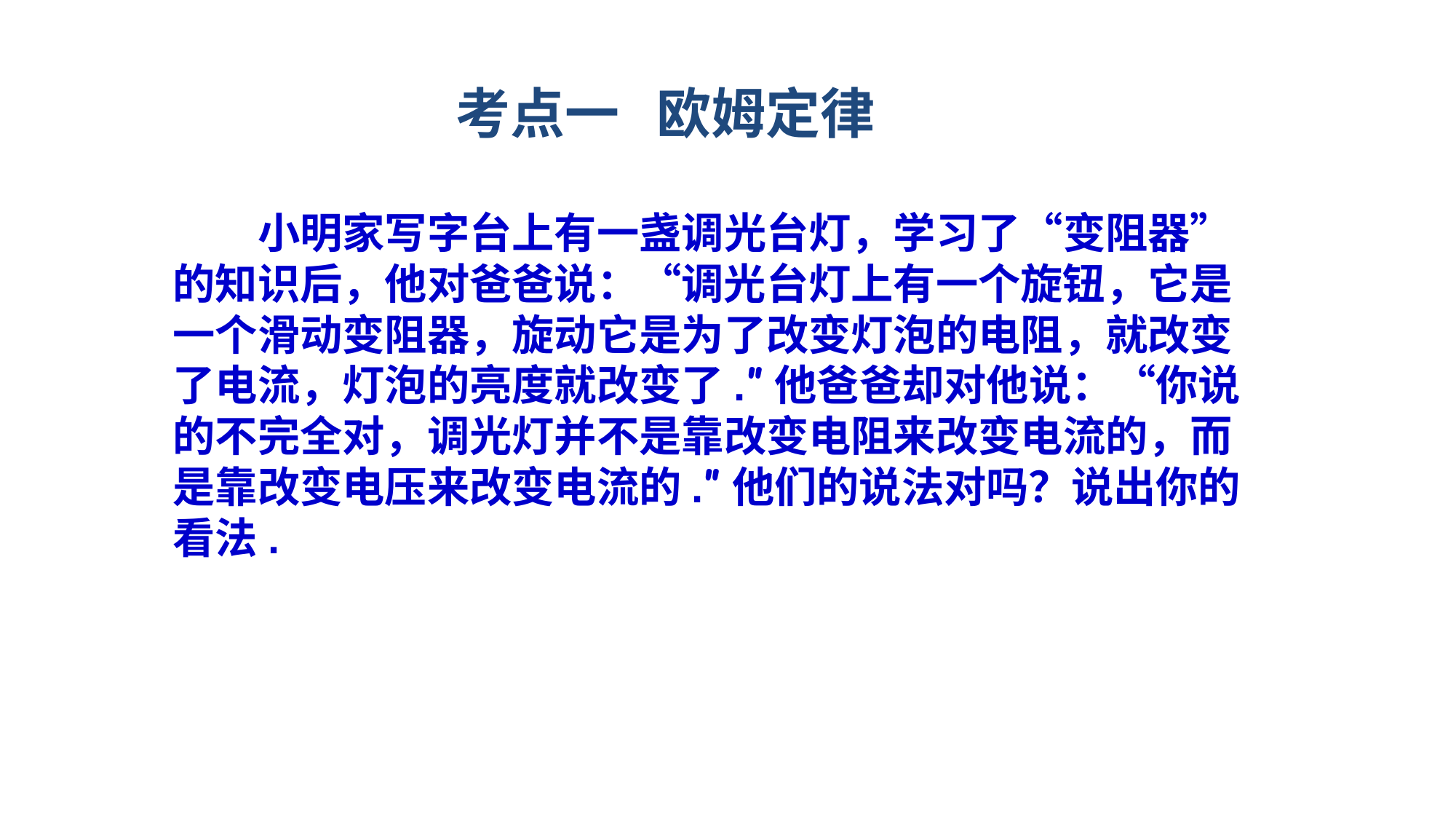

考点一   欧姆定律
　　小明家写字台上有一盏调光台灯，学习了“变阻器”的知识后，他对爸爸说：“调光台灯上有一个旋钮，它是一个滑动变阻器，旋动它是为了改变灯泡的电阻，就改变了电流，灯泡的亮度就改变了.”他爸爸却对他说：“你说的不完全对，调光灯并不是靠改变电阻来改变电流的，而是靠改变电压来改变电流的.”他们的说法对吗？说出你的看法.